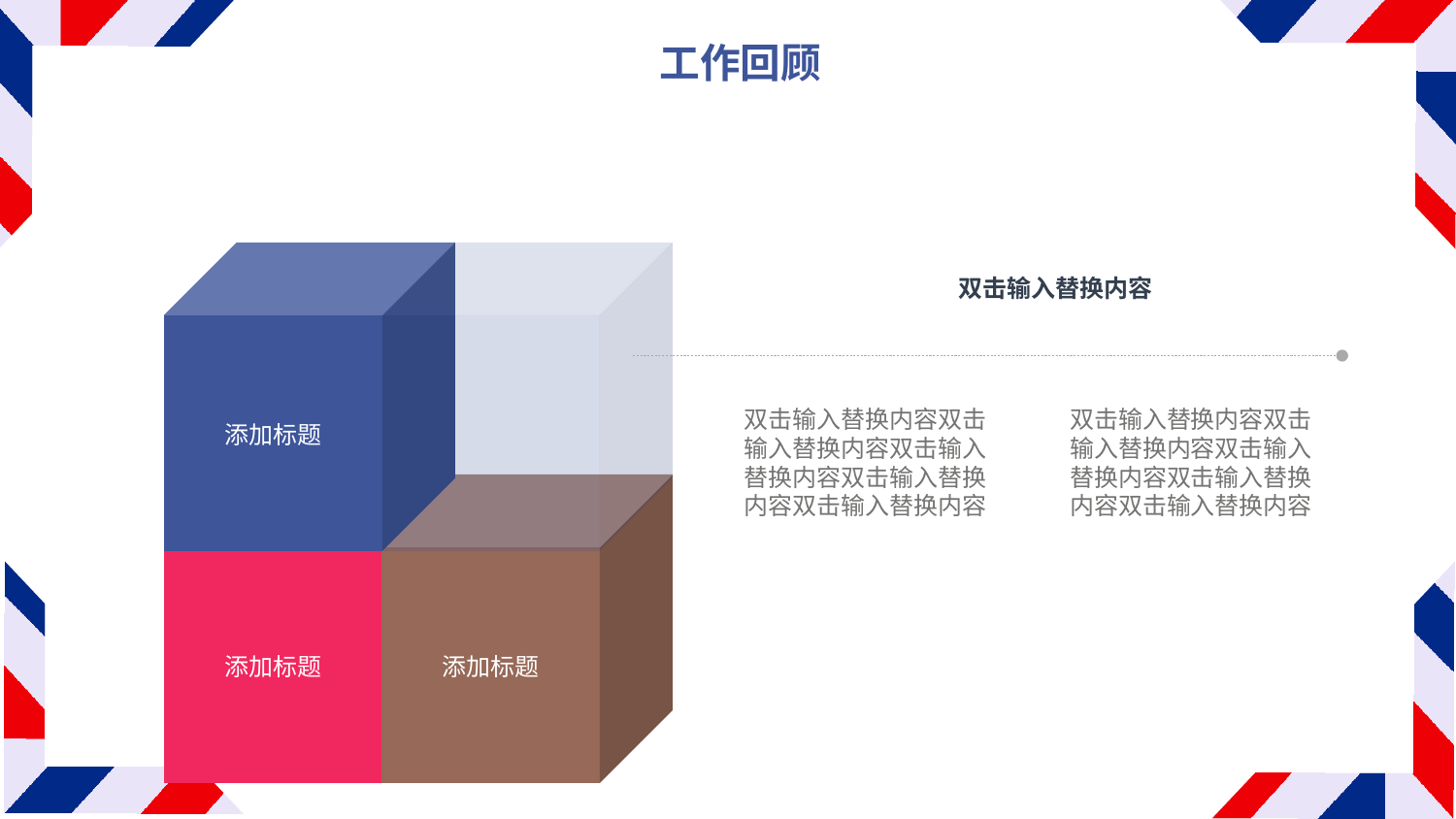

工作回顾
双击输入替换内容
添加标题

双击输入替换内容双击输入替换内容双击输入替换内容双击输入替换内容双击输入替换内容
双击输入替换内容双击输入替换内容双击输入替换内容双击输入替换内容双击输入替换内容
添加标题
添加标题